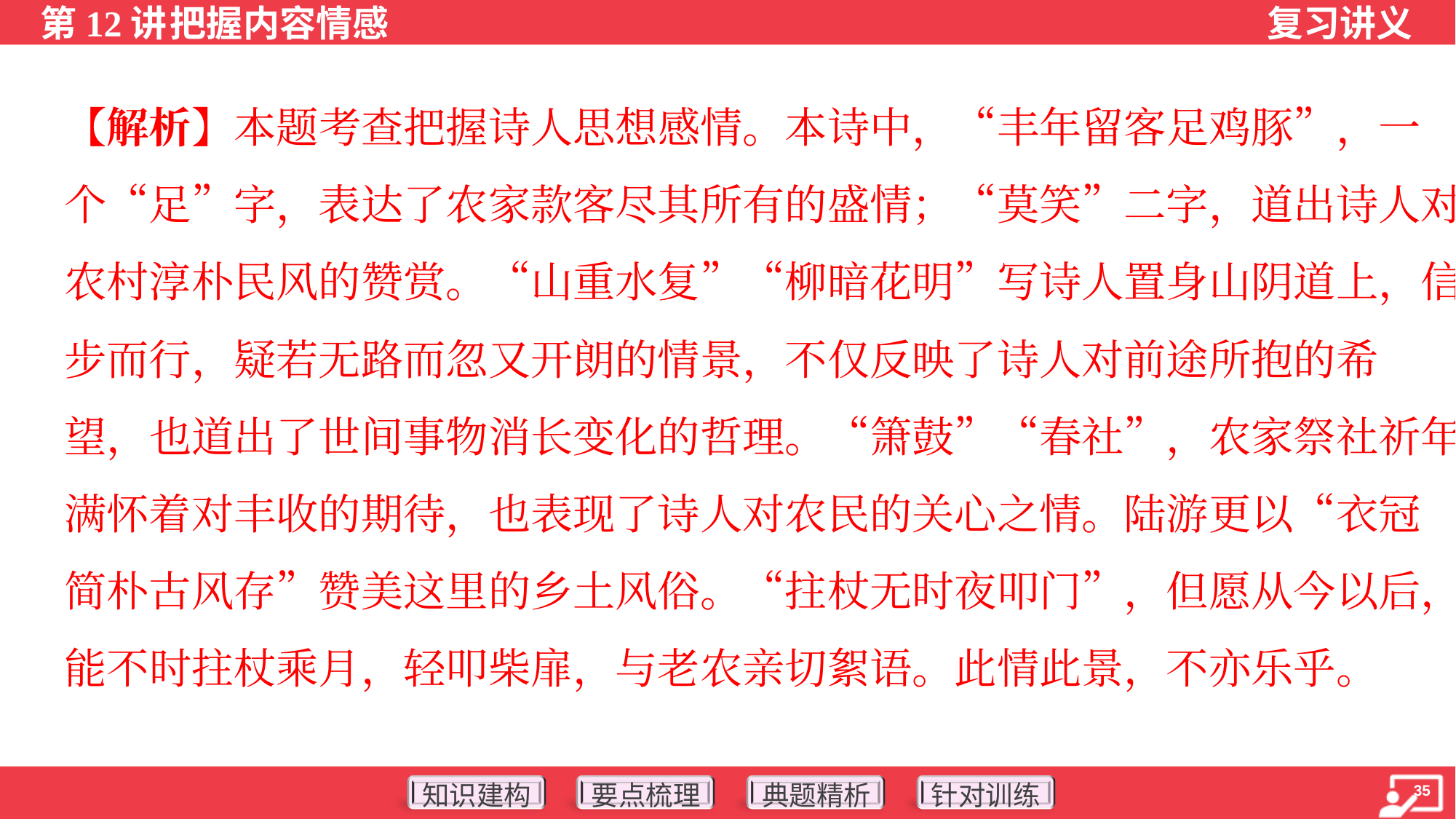

【解析】本题考查把握诗人思想感情。本诗中，“丰年留客足鸡豚”，一
个“足”字，表达了农家款客尽其所有的盛情；“莫笑”二字，道出诗人对
农村淳朴民风的赞赏。“山重水复”“柳暗花明”写诗人置身山阴道上，信
步而行，疑若无路而忽又开朗的情景，不仅反映了诗人对前途所抱的希
望，也道出了世间事物消长变化的哲理。“箫鼓”“春社”，农家祭社祈年，
满怀着对丰收的期待，也表现了诗人对农民的关心之情。陆游更以“衣冠
简朴古风存”赞美这里的乡土风俗。“拄杖无时夜叩门”，但愿从今以后，
能不时拄杖乘月，轻叩柴扉，与老农亲切絮语。此情此景，不亦乐乎。